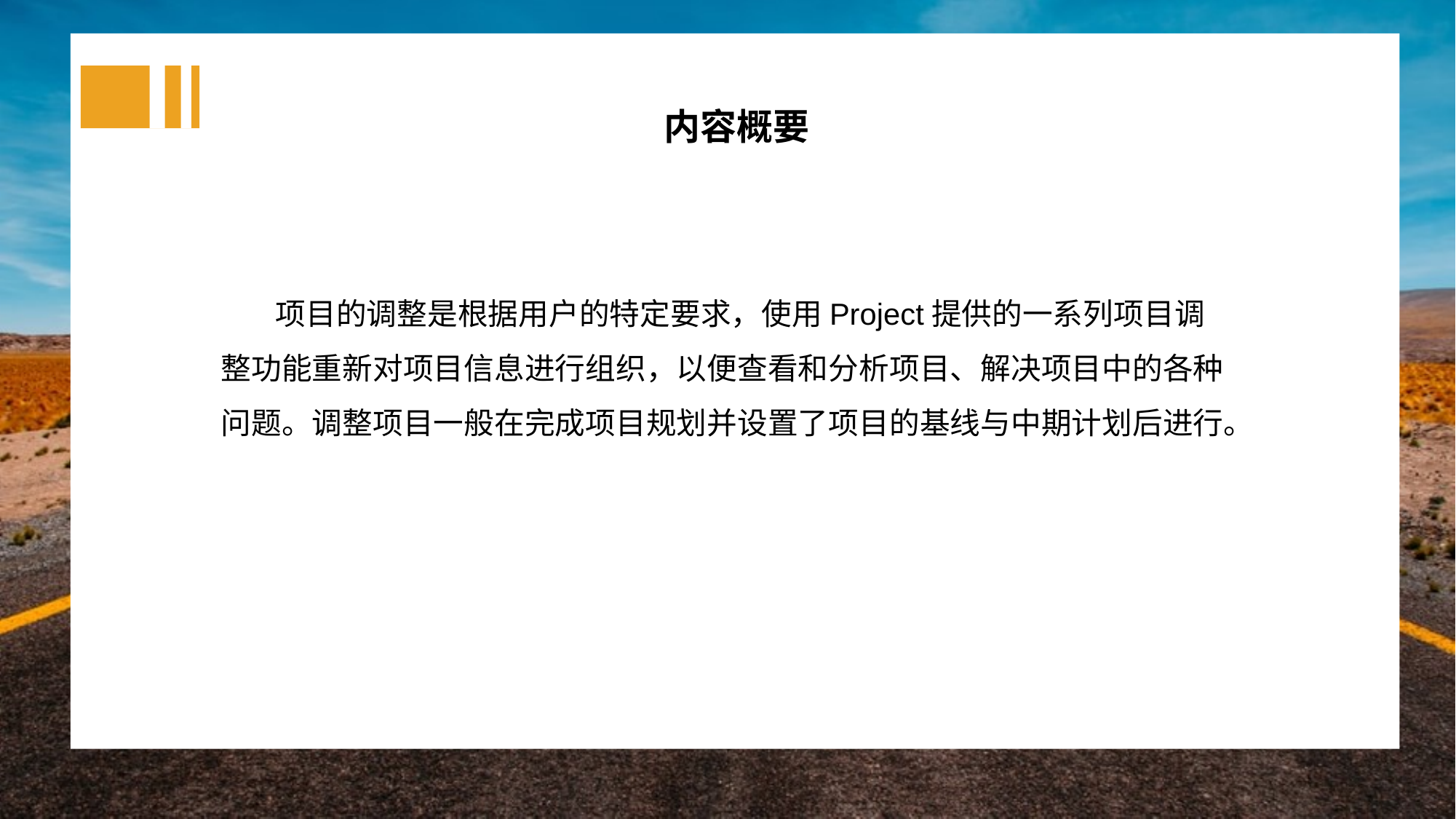

内容概要
项目的调整是根据用户的特定要求，使用Project提供的一系列项目调整功能重新对项目信息进行组织，以便查看和分析项目、解决项目中的各种问题。调整项目一般在完成项目规划并设置了项目的基线与中期计划后进行。